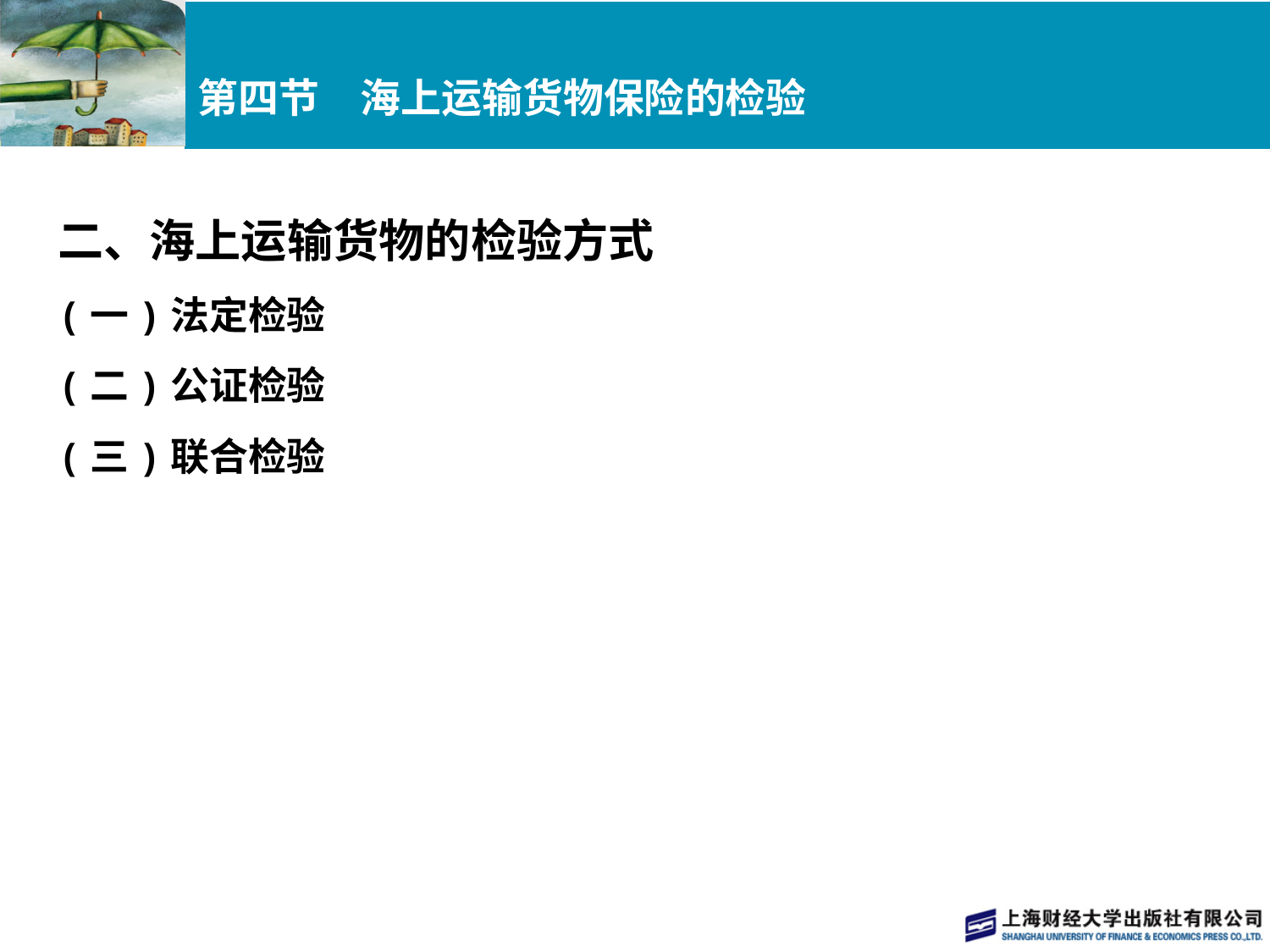

# 第四节　海上运输货物保险的检验
二、海上运输货物的检验方式
(一)法定检验
(二)公证检验
(三)联合检验